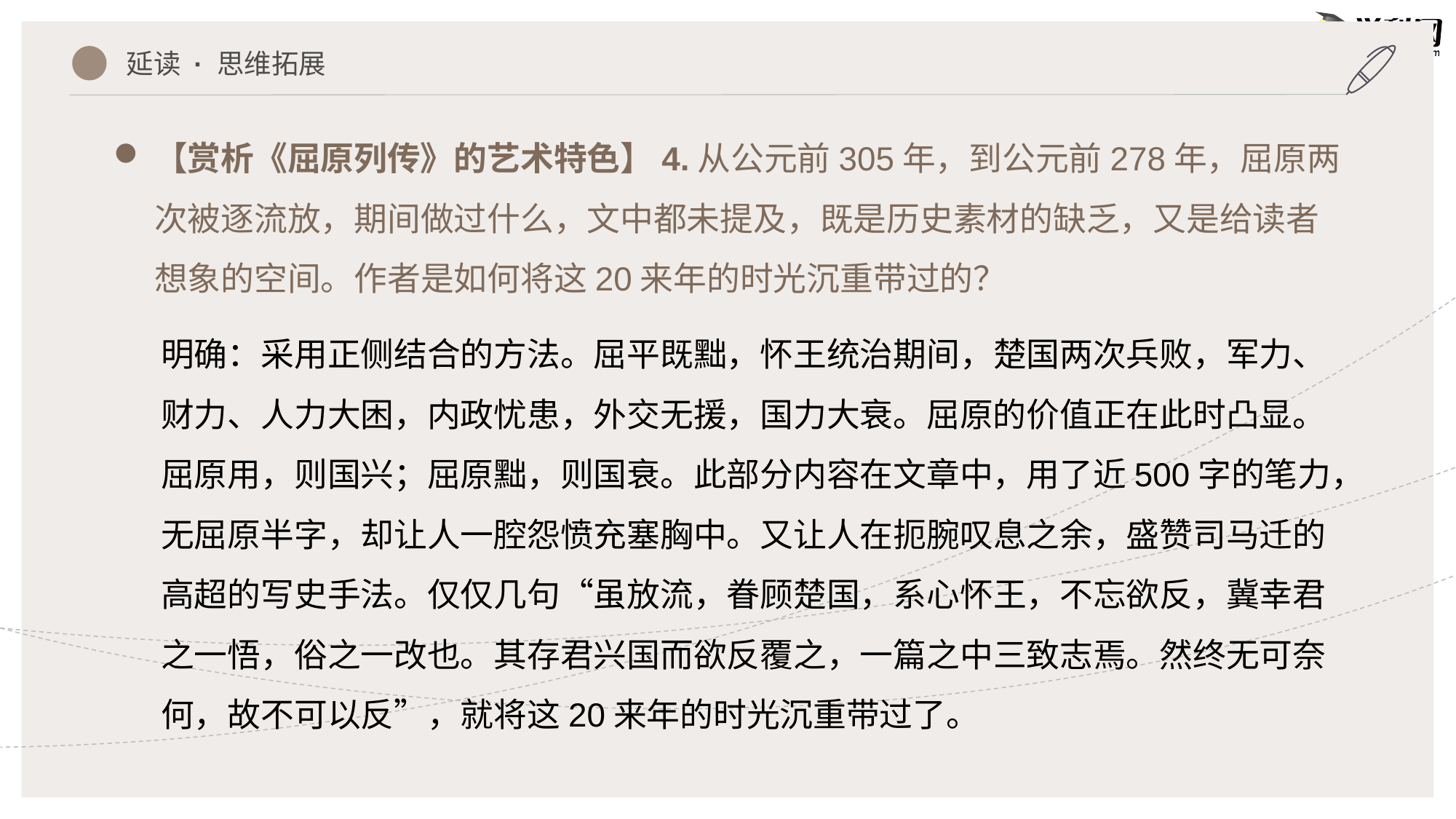

延读 · 思维拓展

【赏析《屈原列传》的艺术特色】4.从公元前305年，到公元前278年，屈原两次被逐流放，期间做过什么，文中都未提及，既是历史素材的缺乏，又是给读者想象的空间。作者是如何将这20来年的时光沉重带过的？

明确：采用正侧结合的方法。屈平既黜，怀王统治期间，楚国两次兵败，军力、财力、人力大困，内政忧患，外交无援，国力大衰。屈原的价值正在此时凸显。屈原用，则国兴；屈原黜，则国衰。此部分内容在文章中，用了近500字的笔力，无屈原半字，却让人一腔怨愤充塞胸中。又让人在扼腕叹息之余，盛赞司马迁的高超的写史手法。仅仅几句“虽放流，眷顾楚国，系心怀王，不忘欲反，冀幸君之一悟，俗之一改也。其存君兴国而欲反覆之，一篇之中三致志焉。然终无可奈何，故不可以反”，就将这20来年的时光沉重带过了。